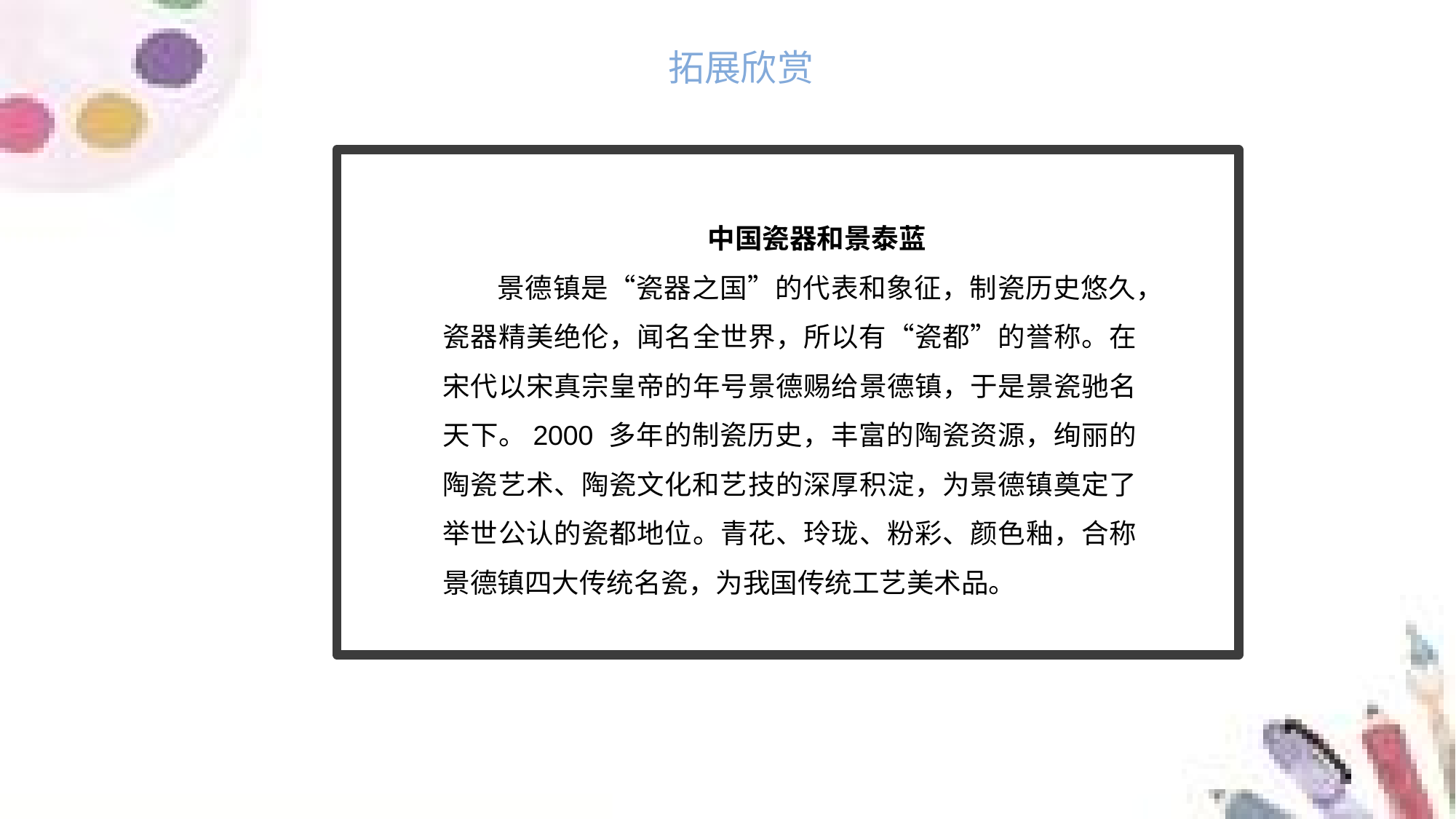

拓展欣赏

中国瓷器和景泰蓝
景德镇是“瓷器之国”的代表和象征，制瓷历史悠久，瓷器精美绝伦，闻名全世界，所以有“瓷都”的誉称。在宋代以宋真宗皇帝的年号景德赐给景德镇，于是景瓷驰名天下。2000 多年的制瓷历史，丰富的陶瓷资源，绚丽的陶瓷艺术、陶瓷文化和艺技的深厚积淀，为景德镇奠定了举世公认的瓷都地位。青花、玲珑、粉彩、颜色釉，合称景德镇四大传统名瓷，为我国传统工艺美术品。
35